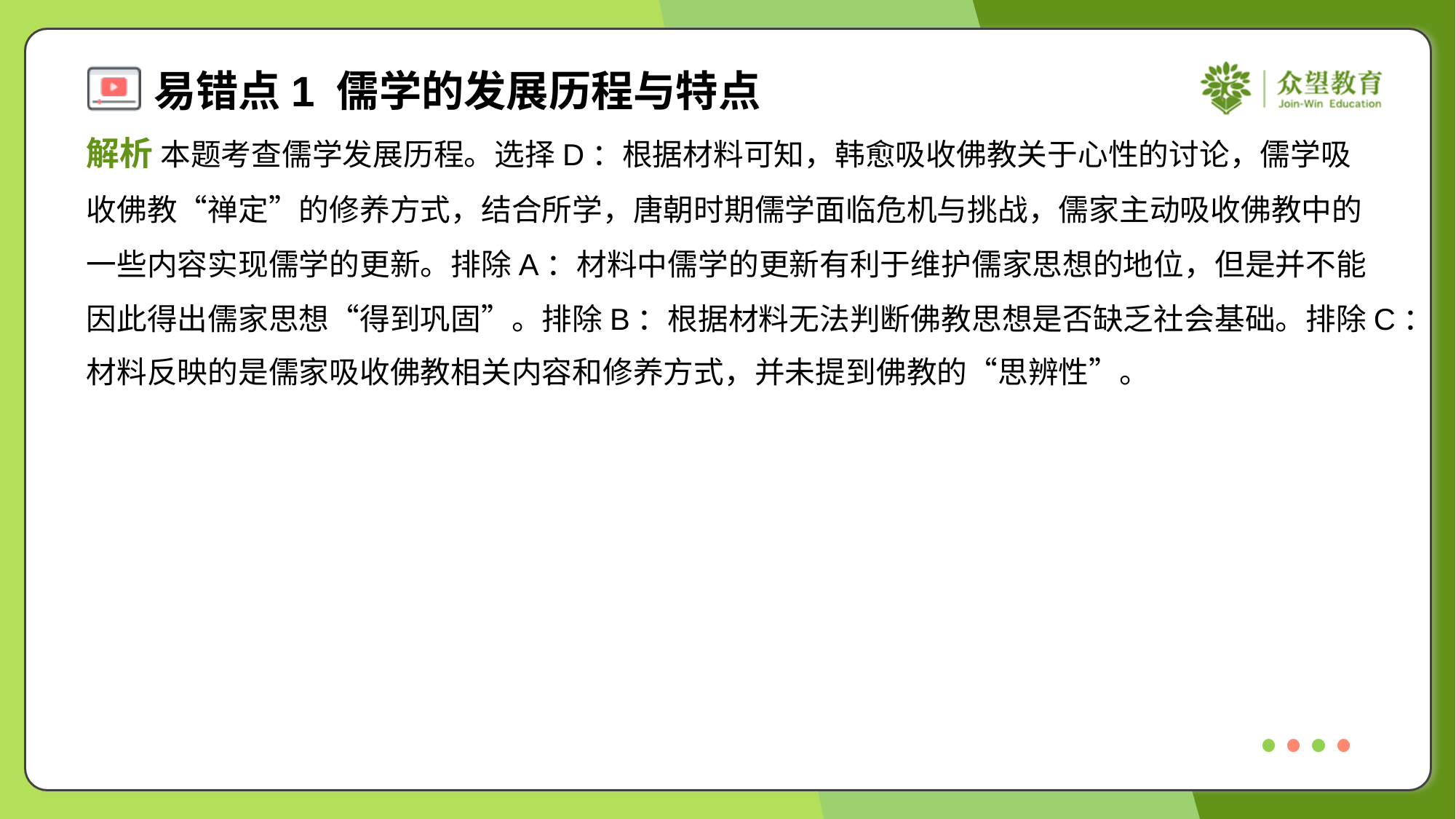

解析 本题考查儒学发展历程。选择D：根据材料可知，韩愈吸收佛教关于心性的讨论，儒学吸
收佛教“禅定”的修养方式，结合所学，唐朝时期儒学面临危机与挑战，儒家主动吸收佛教中的
一些内容实现儒学的更新。排除A：材料中儒学的更新有利于维护儒家思想的地位，但是并不能
因此得出儒家思想“得到巩固”。排除B：根据材料无法判断佛教思想是否缺乏社会基础。排除C：
材料反映的是儒家吸收佛教相关内容和修养方式，并未提到佛教的“思辨性”。